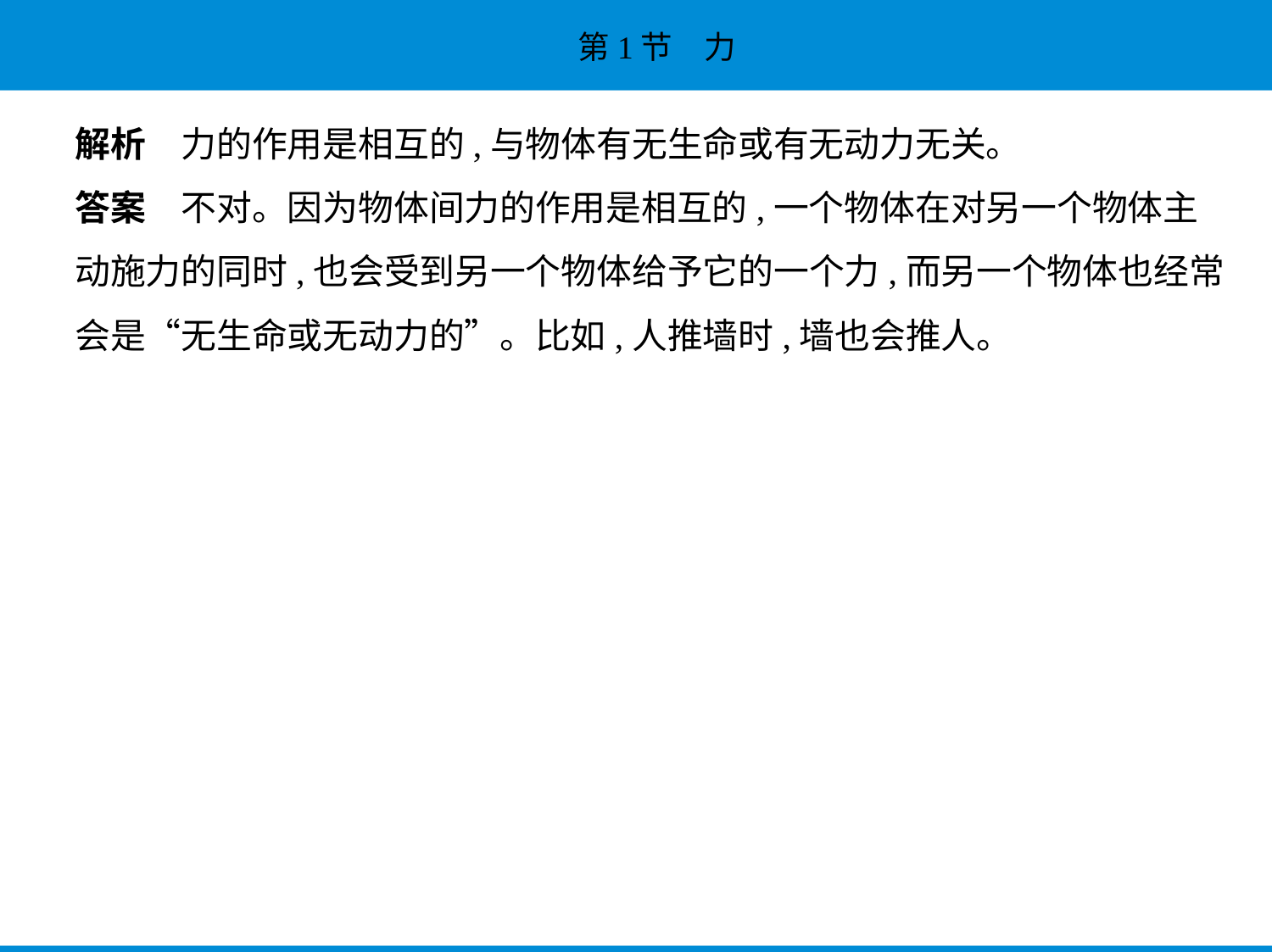

解析　力的作用是相互的,与物体有无生命或有无动力无关。
答案　不对。因为物体间力的作用是相互的,一个物体在对另一个物体主
动施力的同时,也会受到另一个物体给予它的一个力,而另一个物体也经常
会是“无生命或无动力的”。比如,人推墙时,墙也会推人。